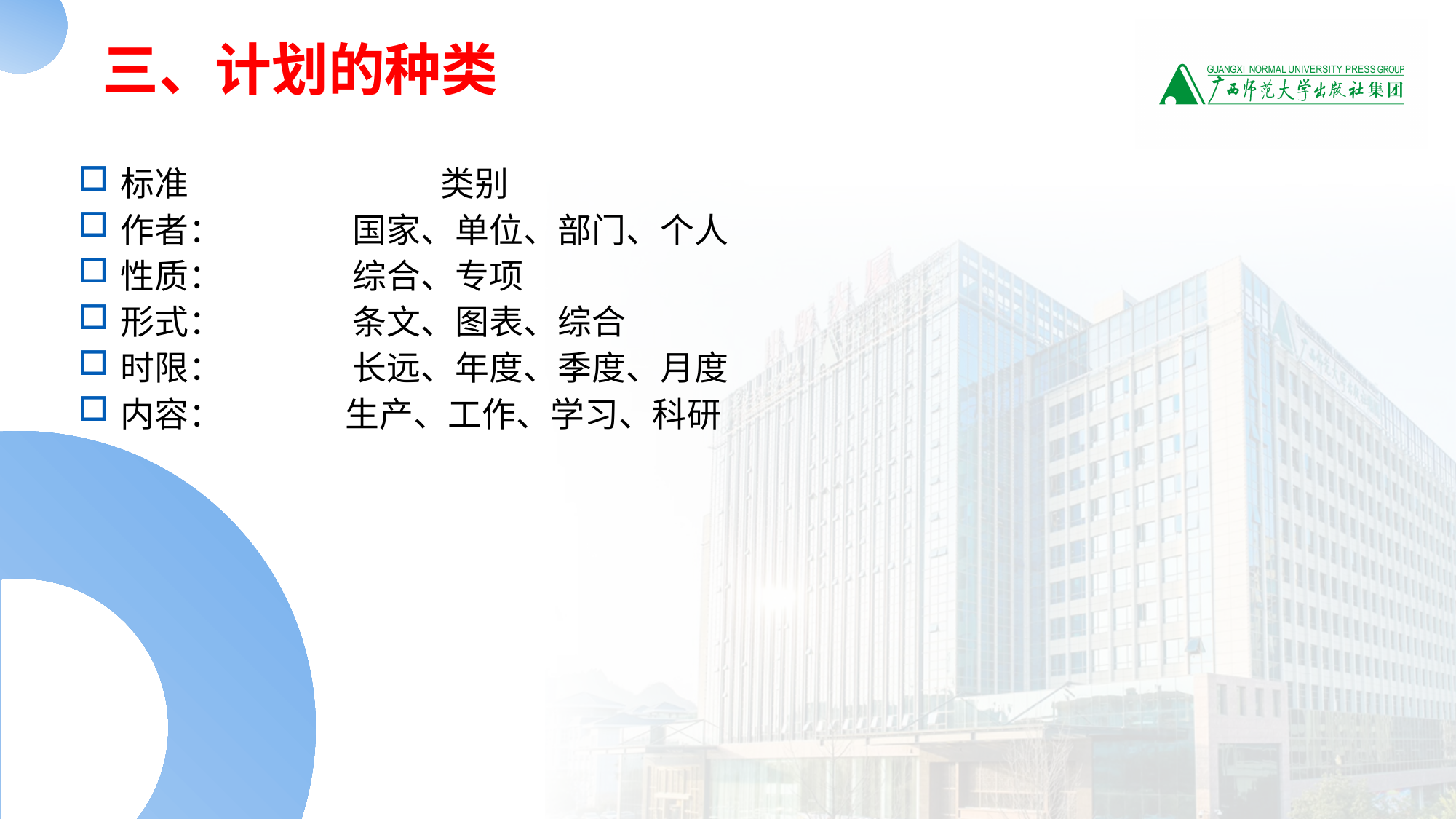

# 三、计划的种类
标准                                 类别
作者：                 国家、单位、部门、个人
性质：                 综合、专项
形式：                 条文、图表、综合
时限：                 长远、年度、季度、月度
内容：                生产、工作、学习、科研